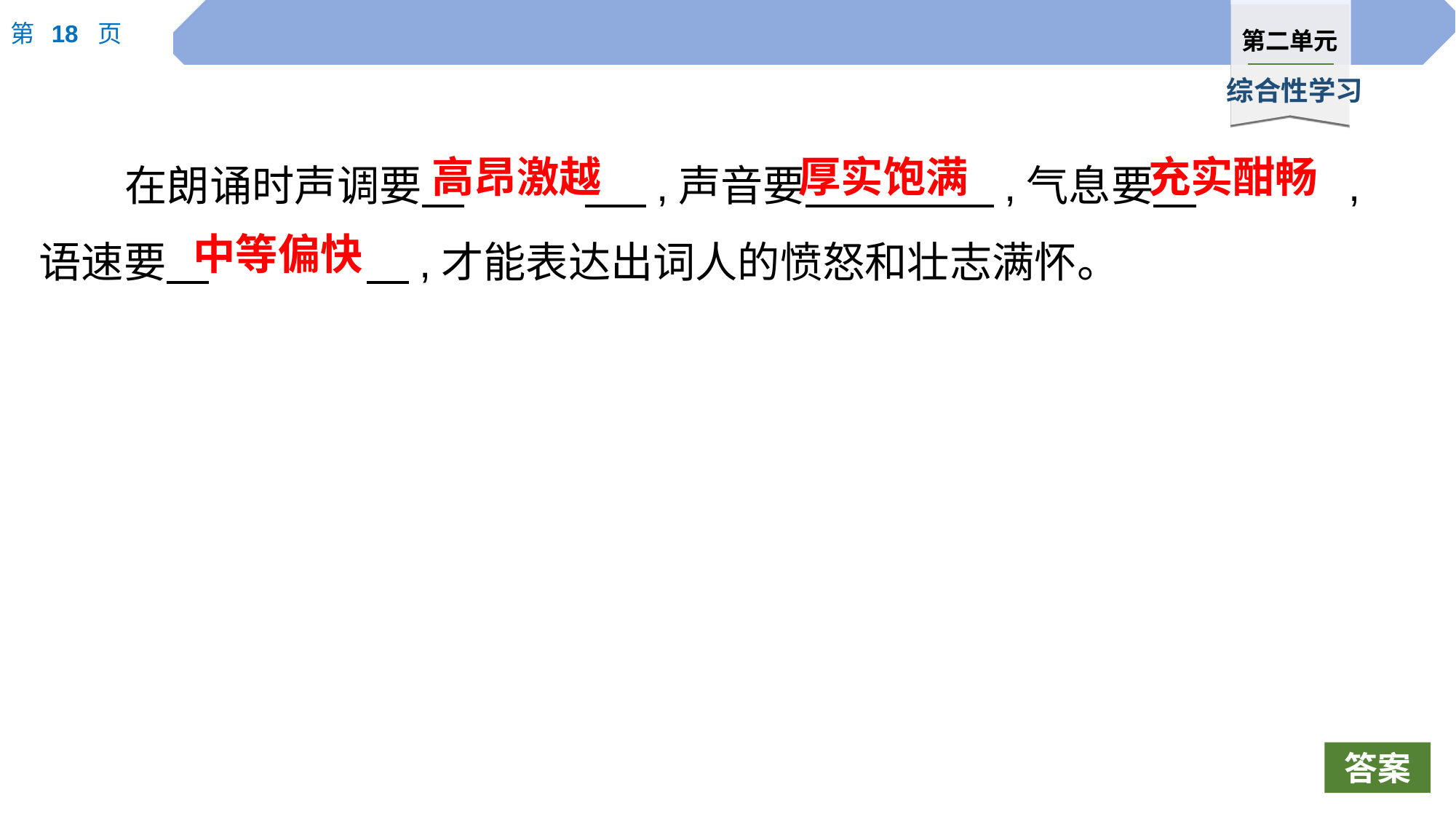

高昂激越
厚实饱满
充实酣畅
在朗诵时声调要　		  　,声音要　           　,气息要　		,语速要　		　,才能表达出词人的愤怒和壮志满怀。
中等偏快
答案